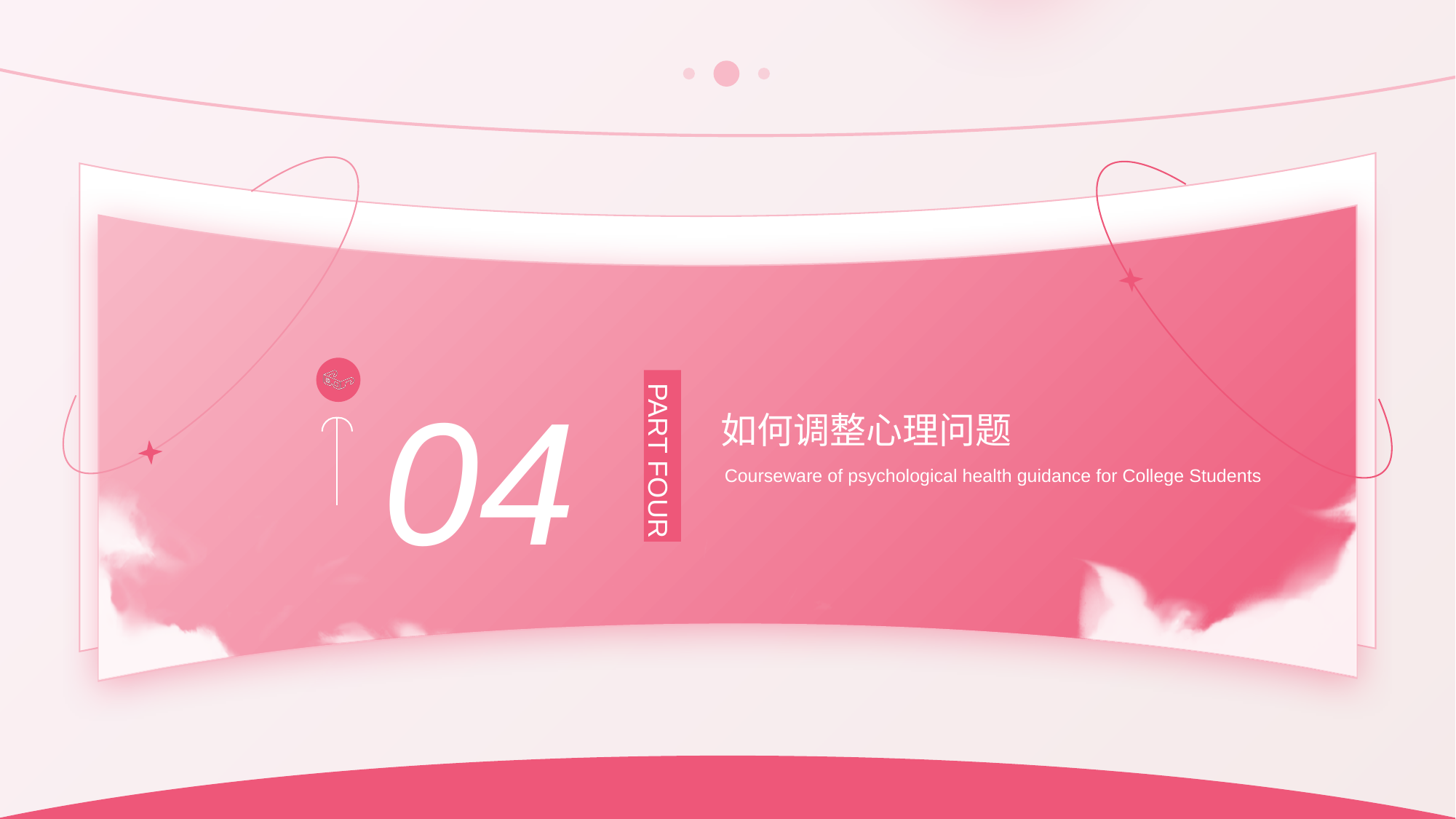

04

PART FOUR
如何调整心理问题
Courseware of psychological health guidance for College Students